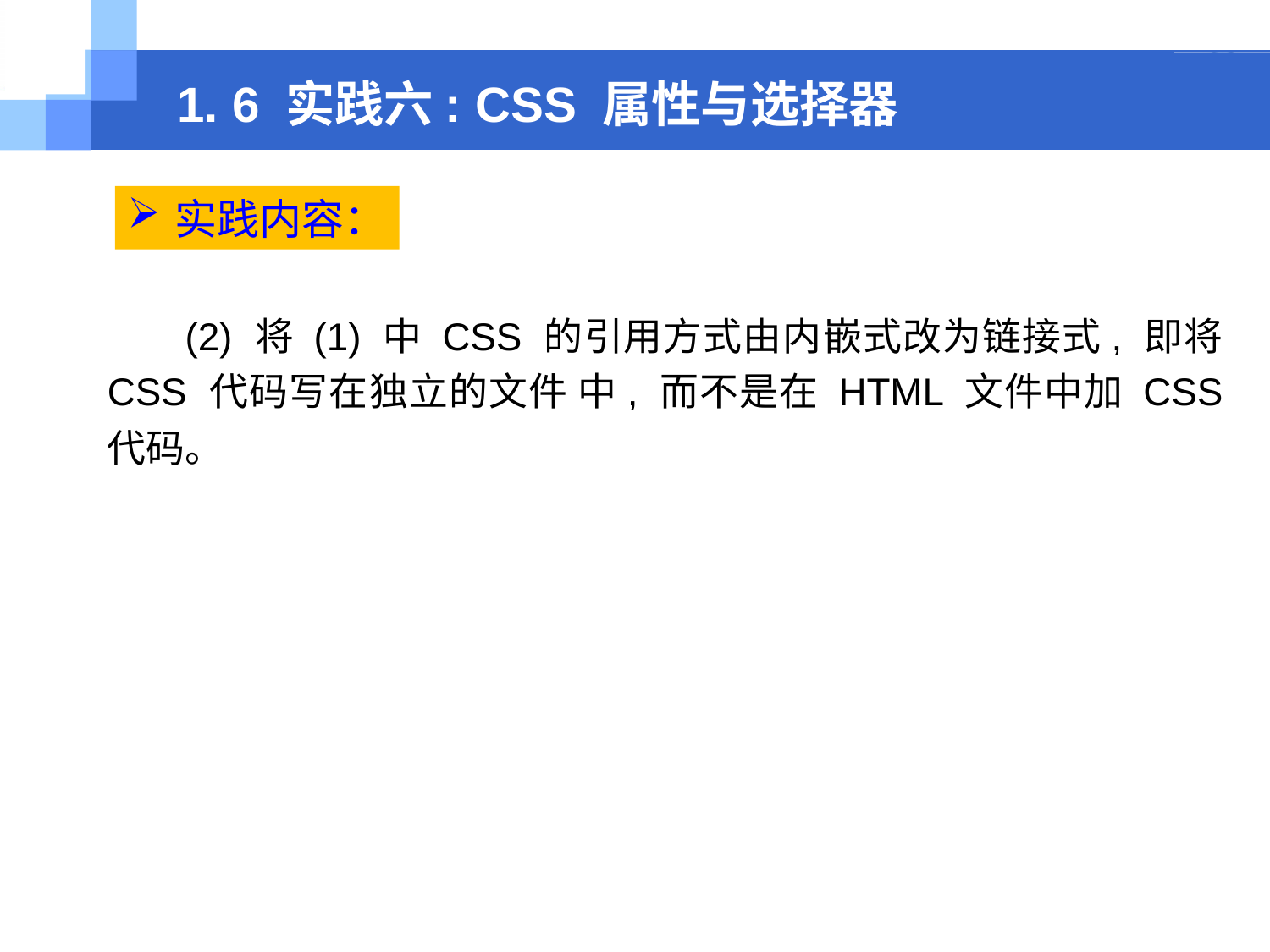

1. 6 实践六: CSS 属性与选择器
实践内容：
(2) 将 (1) 中 CSS 的引用方式由内嵌式改为链接式, 即将 CSS 代码写在独立的文件 中, 而不是在 HTML 文件中加 CSS 代码。